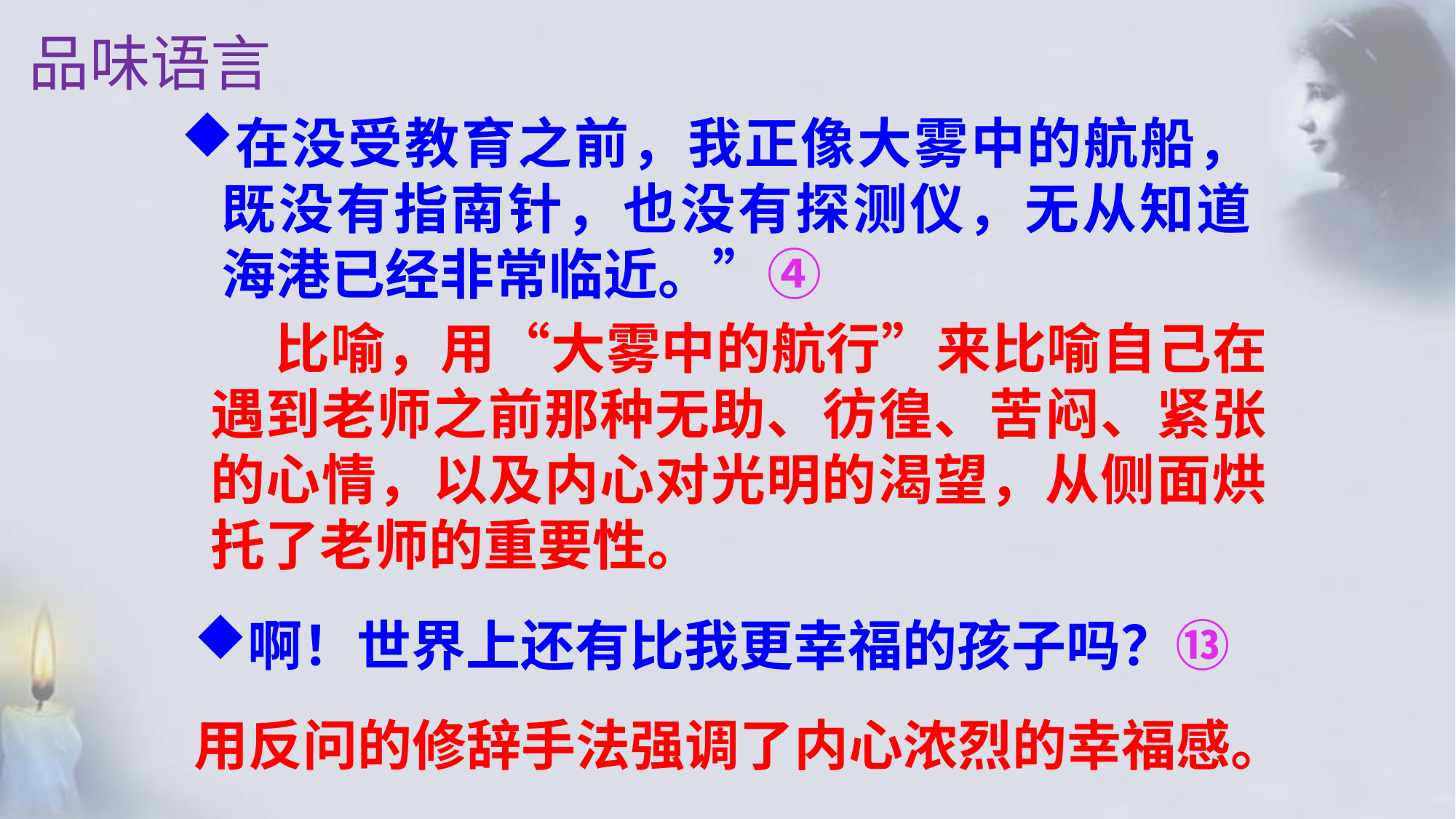

品味语言
在没受教育之前，我正像大雾中的航船，既没有指南针，也没有探测仪，无从知道海港已经非常临近。”④
    比喻，用“大雾中的航行”来比喻自己在遇到老师之前那种无助、彷徨、苦闷、紧张的心情，以及内心对光明的渴望，从侧面烘托了老师的重要性。
啊！世界上还有比我更幸福的孩子吗？⑬

用反问的修辞手法强调了内心浓烈的幸福感。